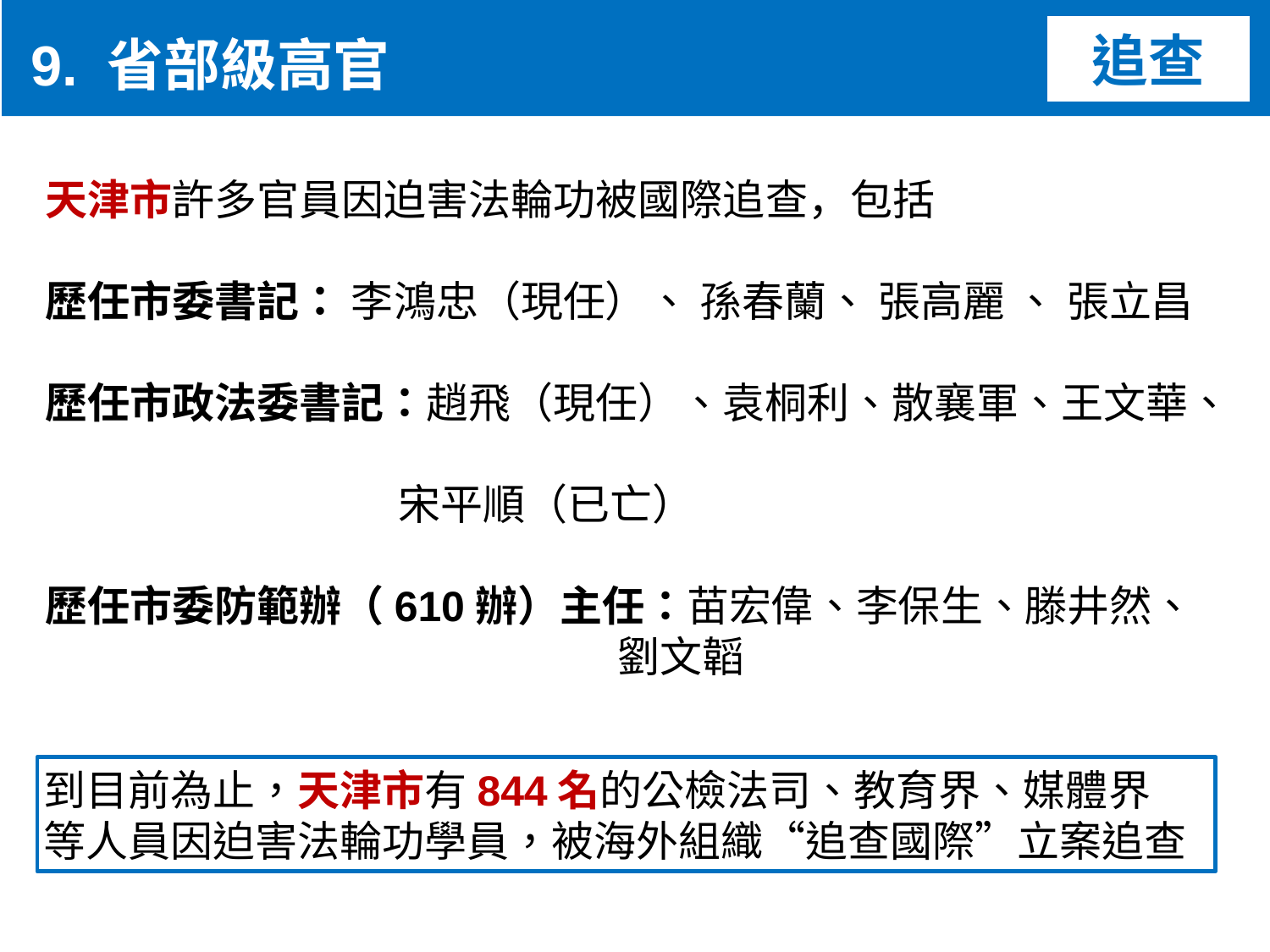

9. 省部級高官
追查
天津市許多官員因迫害法輪功被國際追查，包括

歷任市委書記： 李鴻忠（現任）、 孫春蘭、 張高麗 、 張立昌

歷任市政法委書記：趙飛（現任）、袁桐利、散襄軍、王文華、
                                    宋平順（已亡）

歷任市委防範辦（610辦）主任：苗宏偉、李保生、滕井然、
                                                           劉文韜
到目前為止，天津市有844名的公檢法司、教育界、媒體界
等人員因迫害法輪功學員，被海外組織“追查國際”立案追查